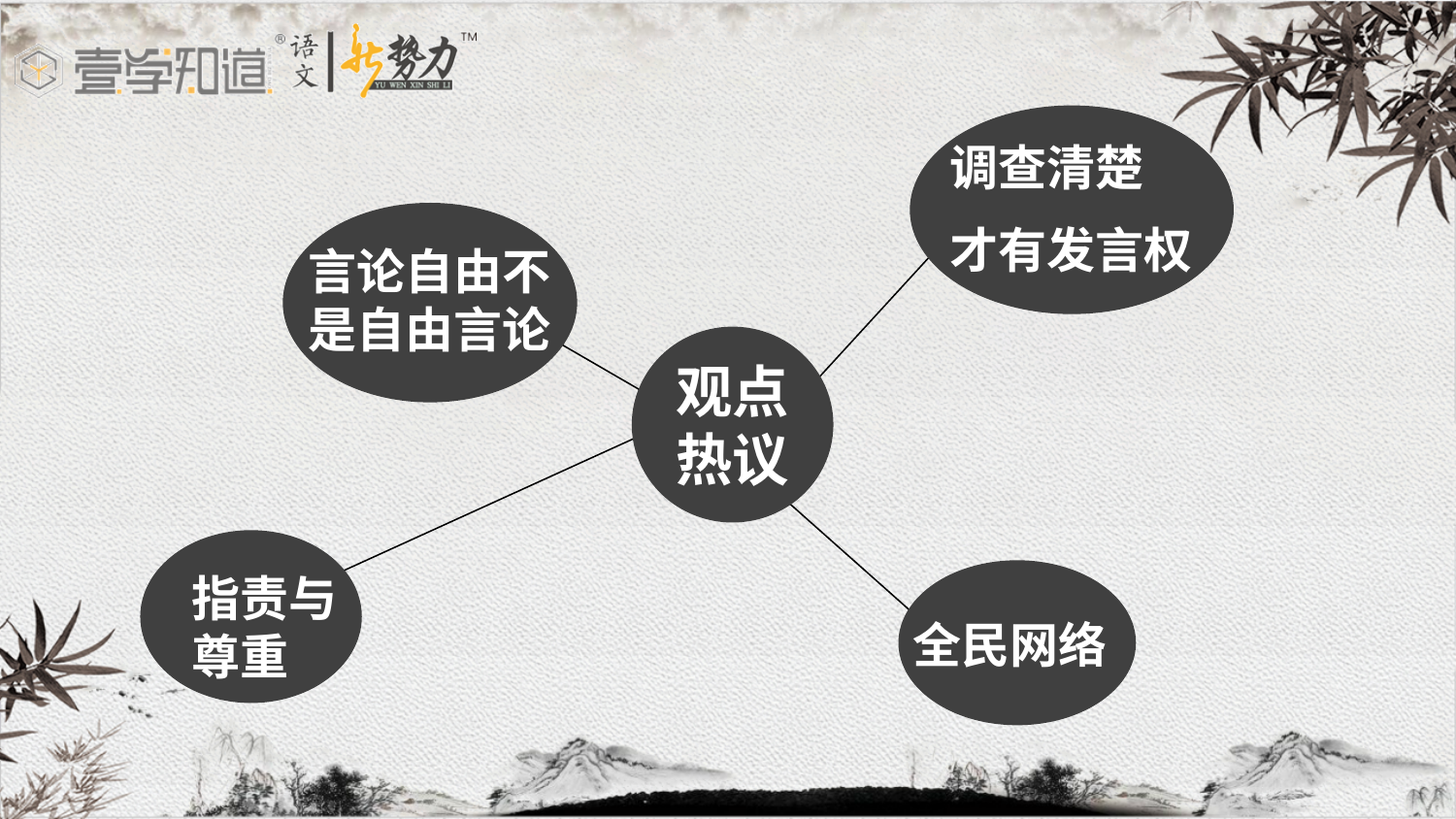

调查清楚
才有发言权

言论自由不是自由言论

观点
热议

指责与尊重

全民网络